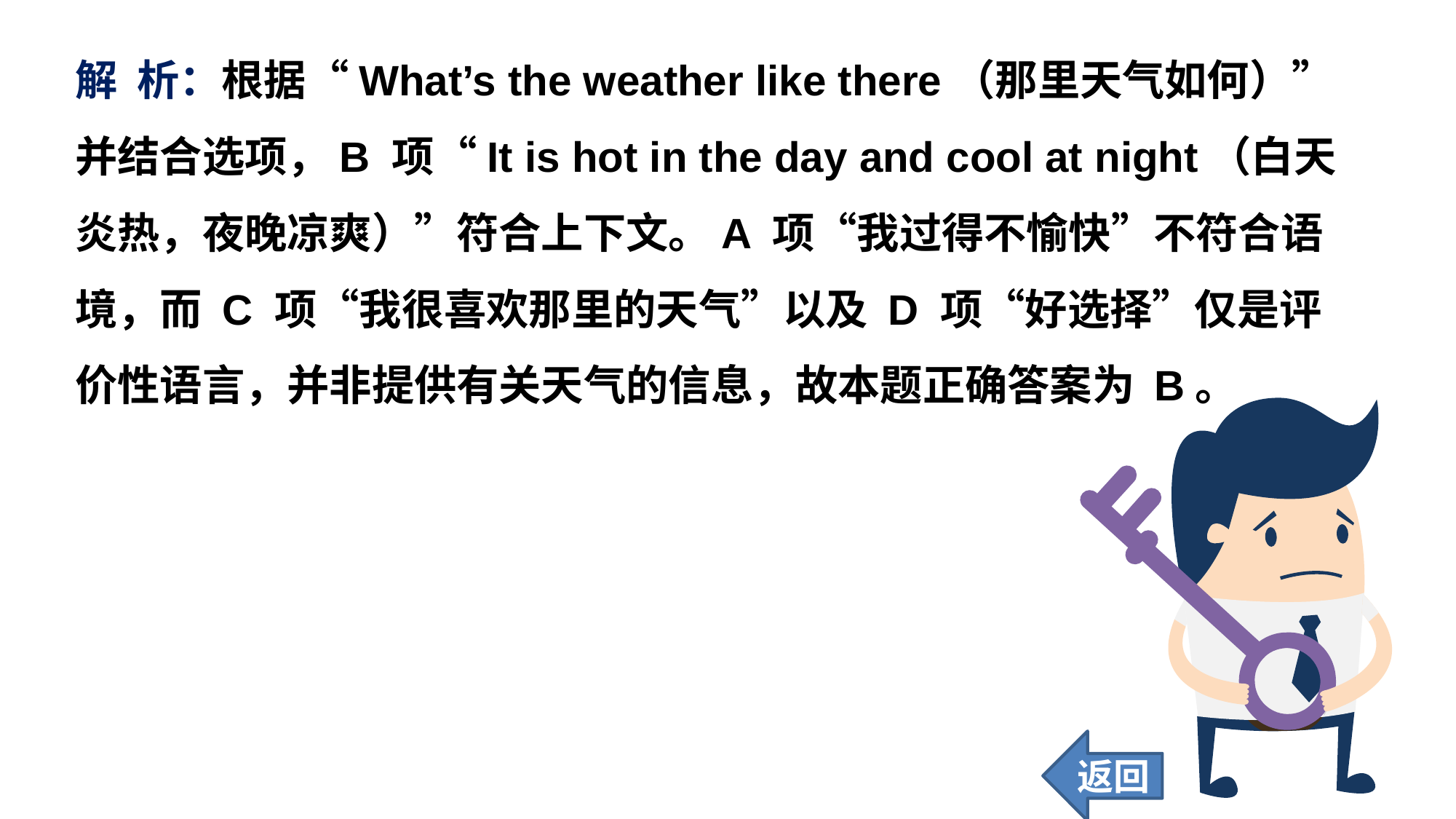

解  析：根据“What’s the weather like there（那里天气如何）”并结合选项，B 项“It is hot in the day and cool at night（白天炎热，夜晚凉爽）”符合上下文。A 项“我过得不愉快”不符合语境，而 C 项“我很喜欢那里的天气”以及 D 项“好选择”仅是评价性语言，并非提供有关天气的信息，故本题正确答案为 B。

返回
75